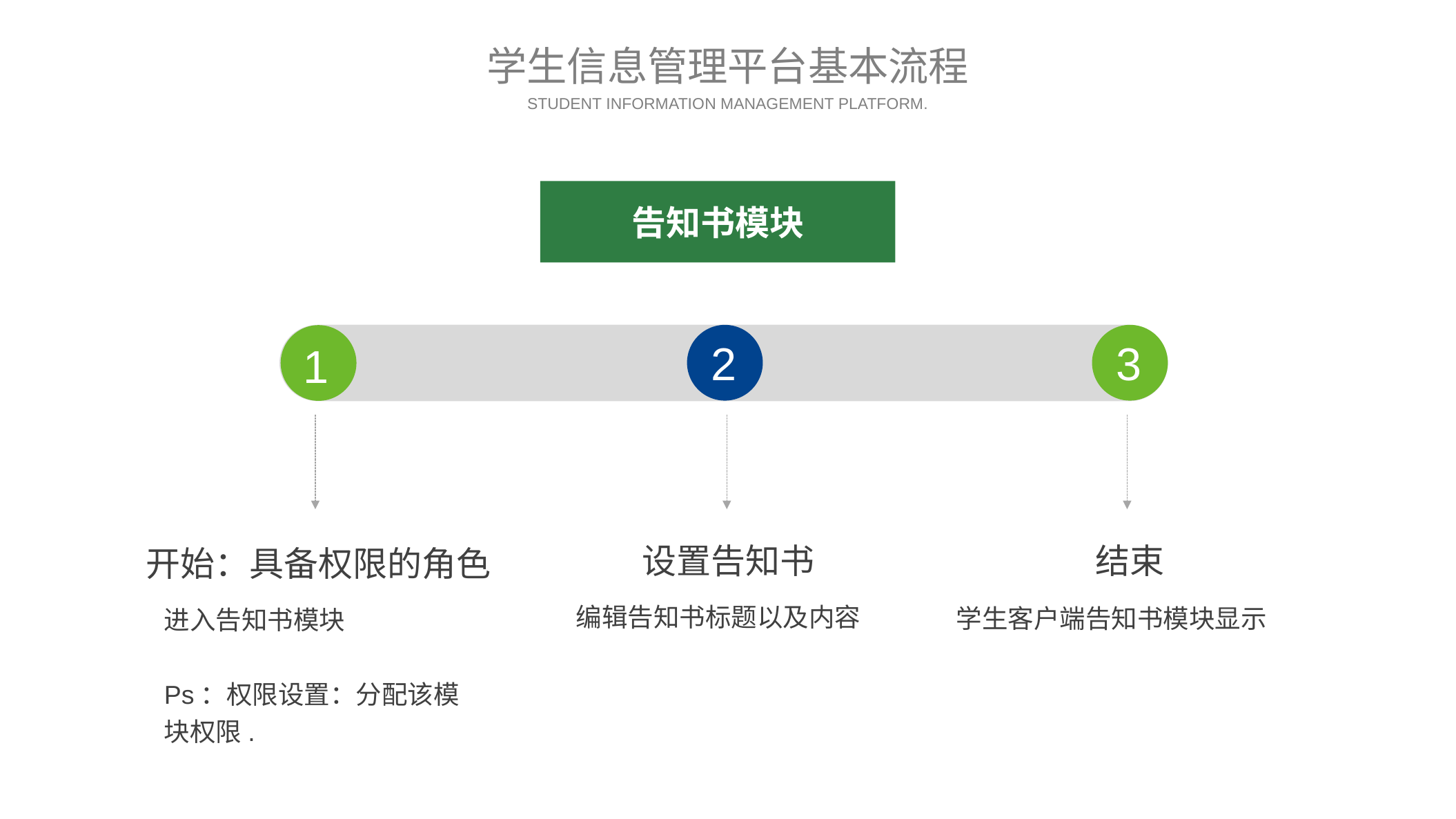

学生信息管理平台基本流程
STUDENT INFORMATION MANAGEMENT PLATFORM.
告知书模块

3
2
1
设置告知书
结束
开始：具备权限的角色
编辑告知书标题以及内容
学生客户端告知书模块显示
进入告知书模块

Ps：权限设置：分配该模块权限.